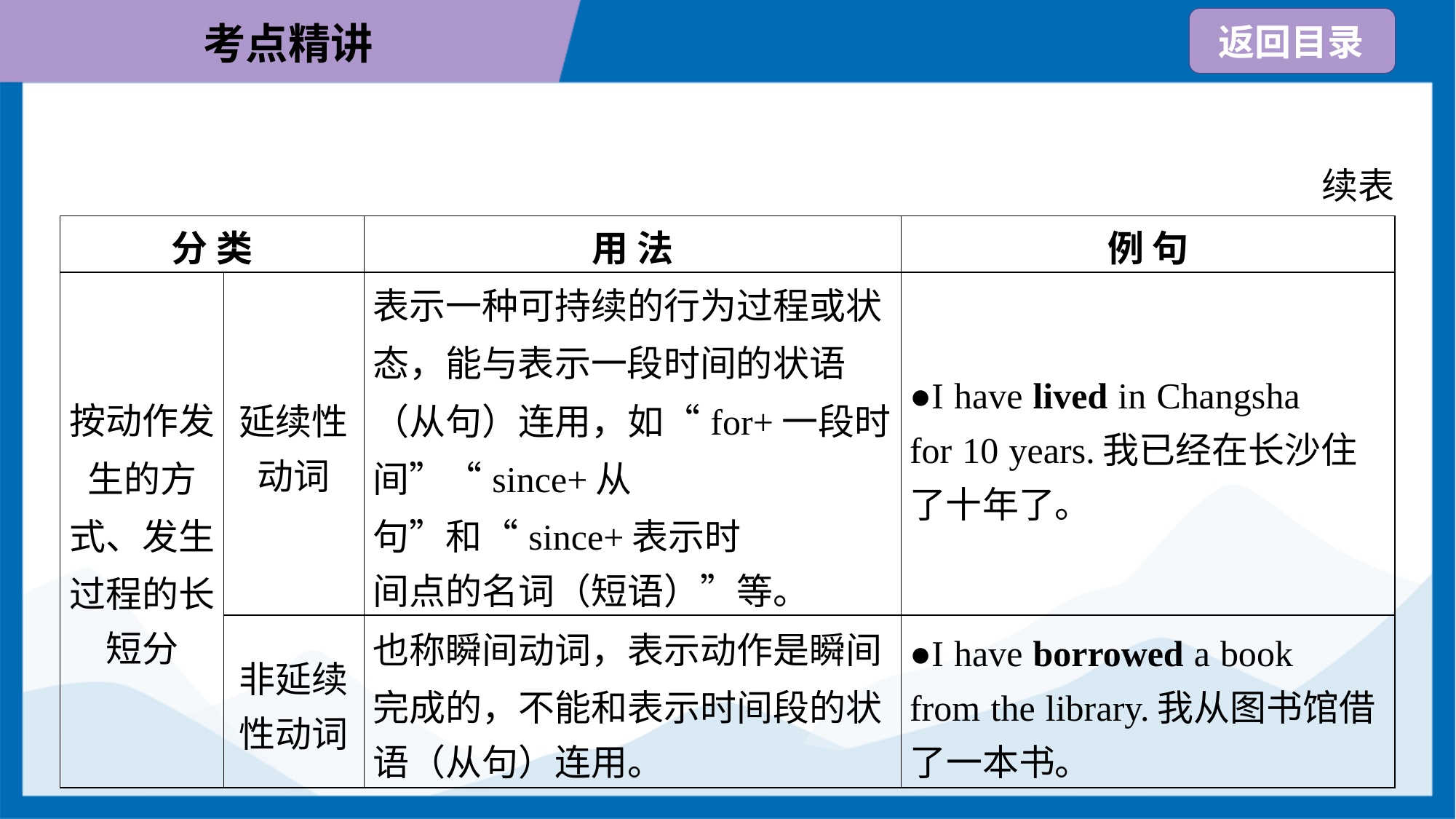

续表
| 分 类 |  | 用 法 | 例 句 |
| --- | --- | --- | --- |
| 按动作发 生的方 式、发生 过程的长 短分 | 延续性 动词 | 表示一种可持续的行为过程或状 态，能与表示一段时间的状语 （从句）连用，如“for+一段时 间”“since+从句”和“since+表示时 间点的名词（短语）”等。 | ●I have lived in Changsha for 10 years.我已经在长沙住 了十年了。 |
|  | 非延续 性动词 | 也称瞬间动词，表示动作是瞬间 完成的，不能和表示时间段的状 语（从句）连用。 | ●I have borrowed a book from the library.我从图书馆借 了一本书。 |